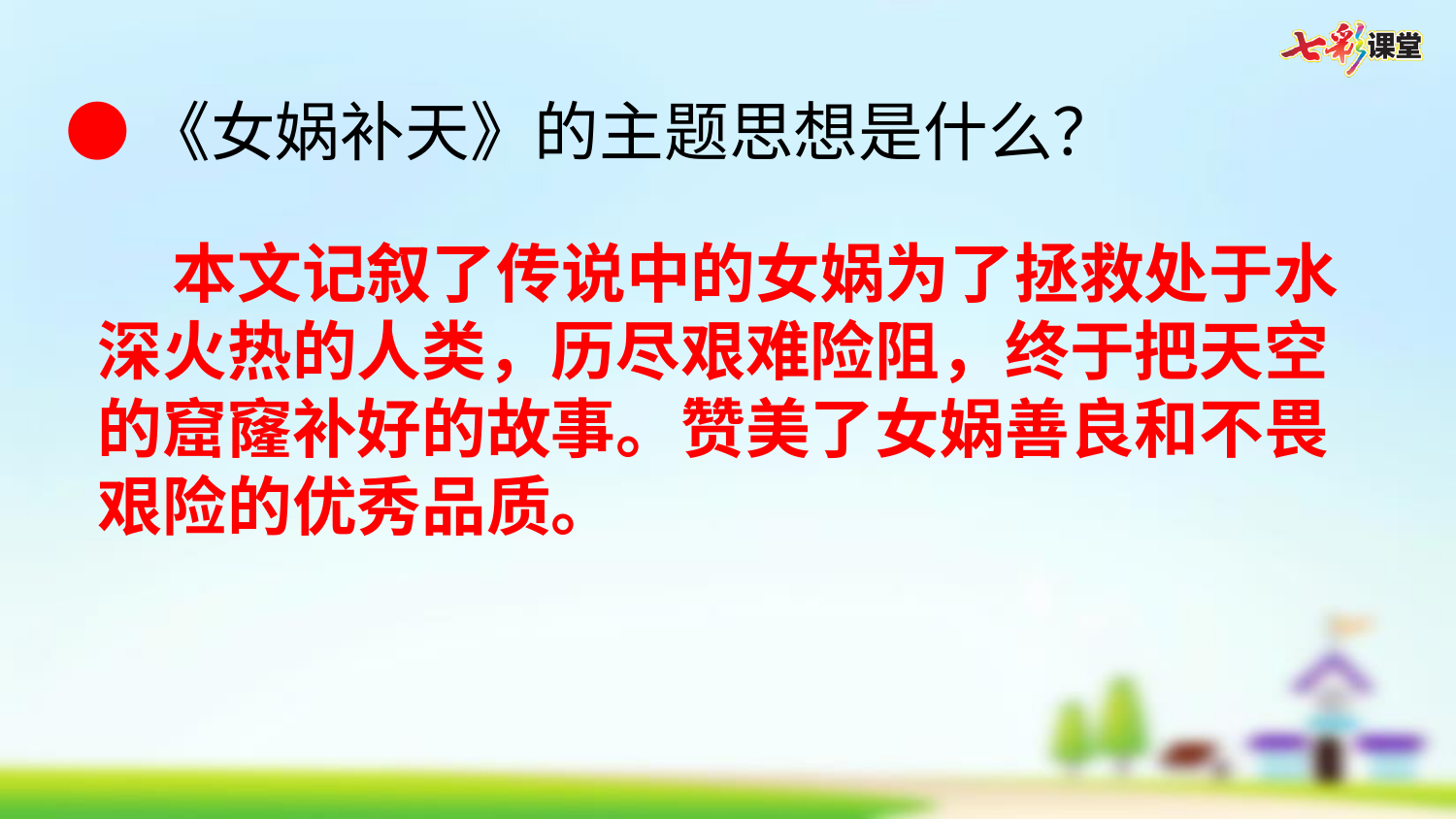

●《女娲补天》的主题思想是什么？
    本文记叙了传说中的女娲为了拯救处于水深火热的人类，历尽艰难险阻，终于把天空的窟窿补好的故事。赞美了女娲善良和不畏艰险的优秀品质。